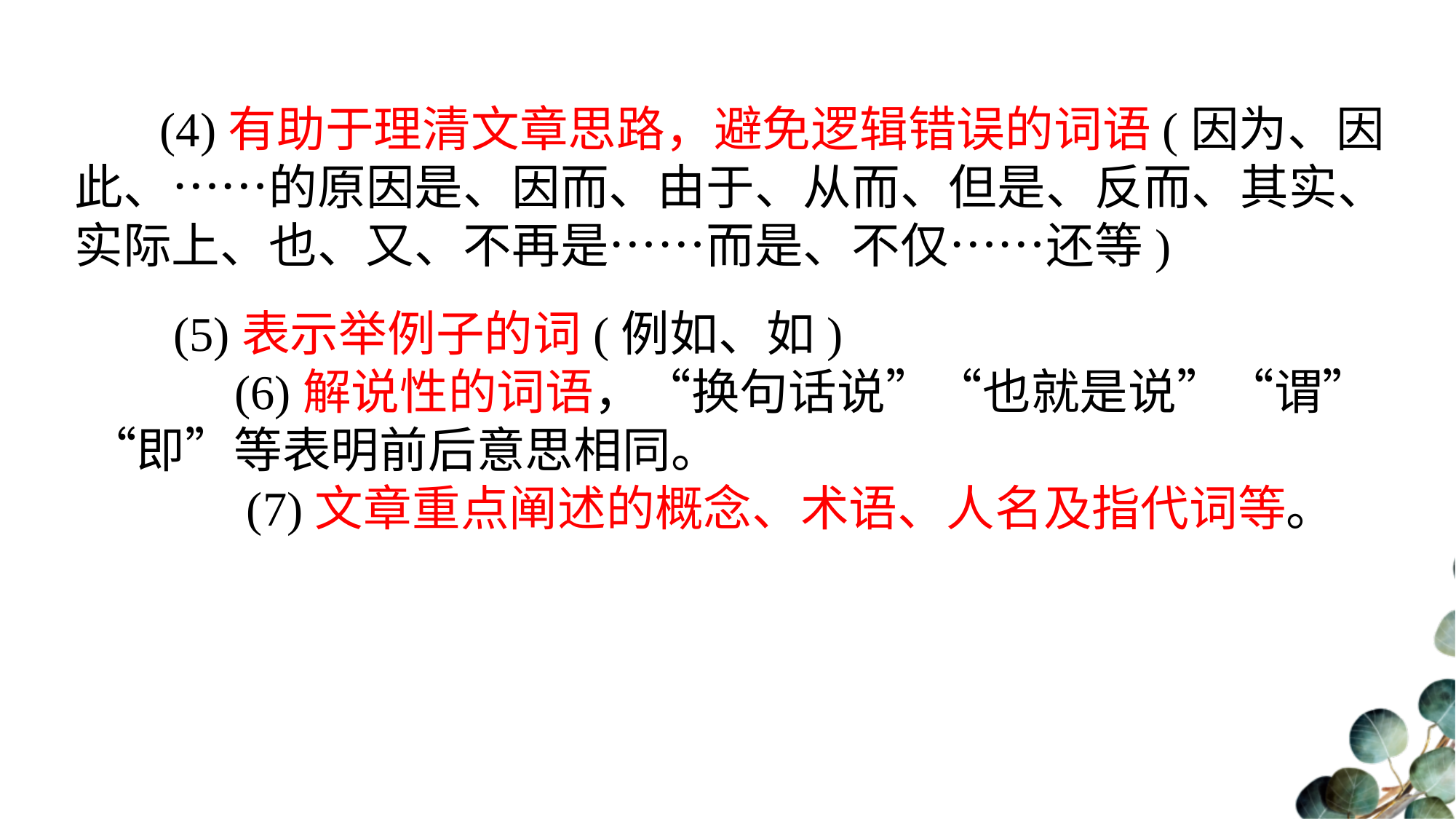

(4)有助于理清文章思路，避免逻辑错误的词语(因为、因此、……的原因是、因而、由于、从而、但是、反而、其实、实际上、也、又、不再是……而是、不仅……还等)
 (5)表示举例子的词(例如、如)
      (6)解说性的词语，“换句话说”“也就是说”“谓”“即”等表明前后意思相同。
       (7)文章重点阐述的概念、术语、人名及指代词等。